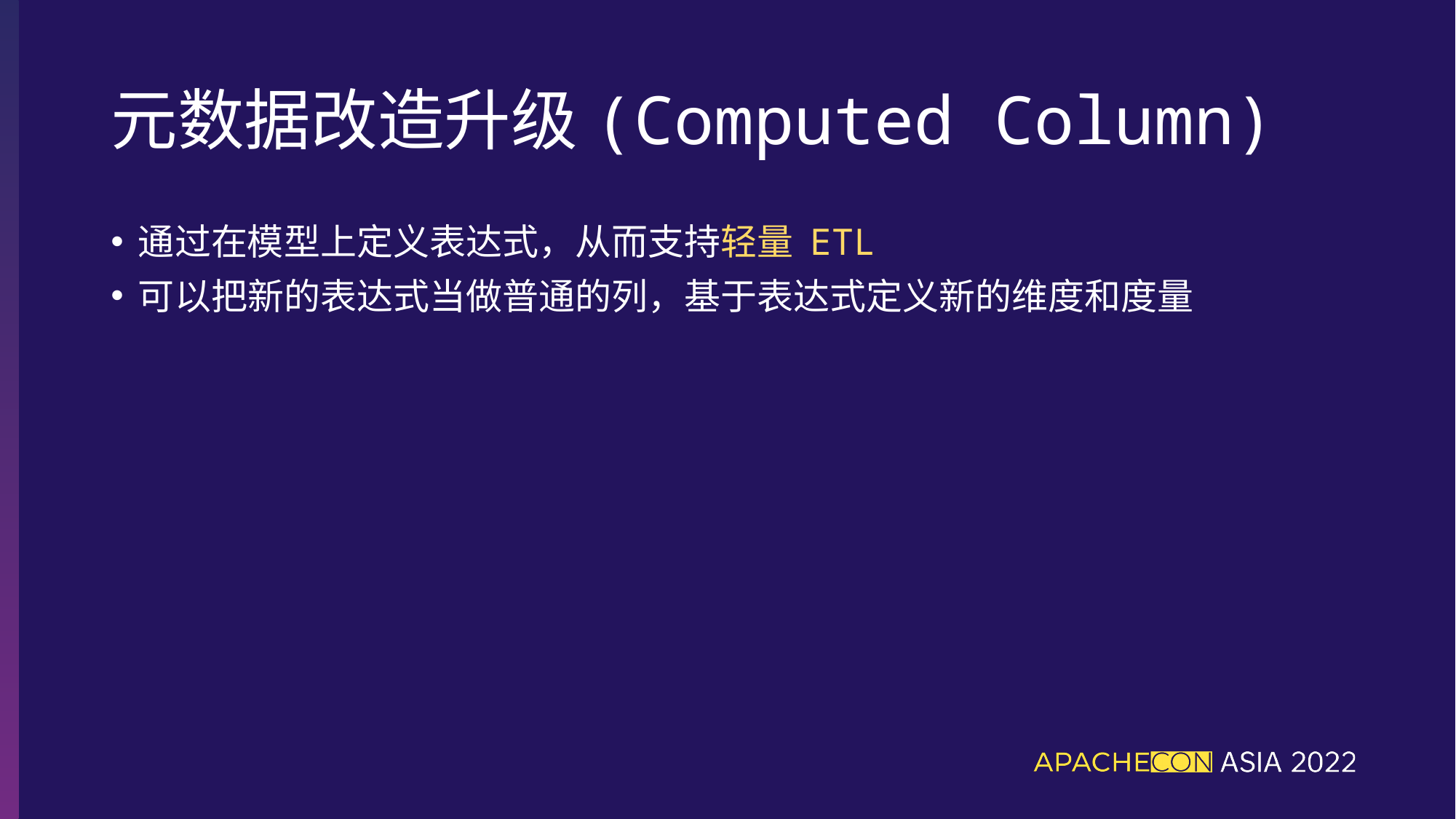

# 元数据改造升级(Computed Column)
通过在模型上定义表达式，从而支持轻量 ETL
可以把新的表达式当做普通的列，基于表达式定义新的维度和度量